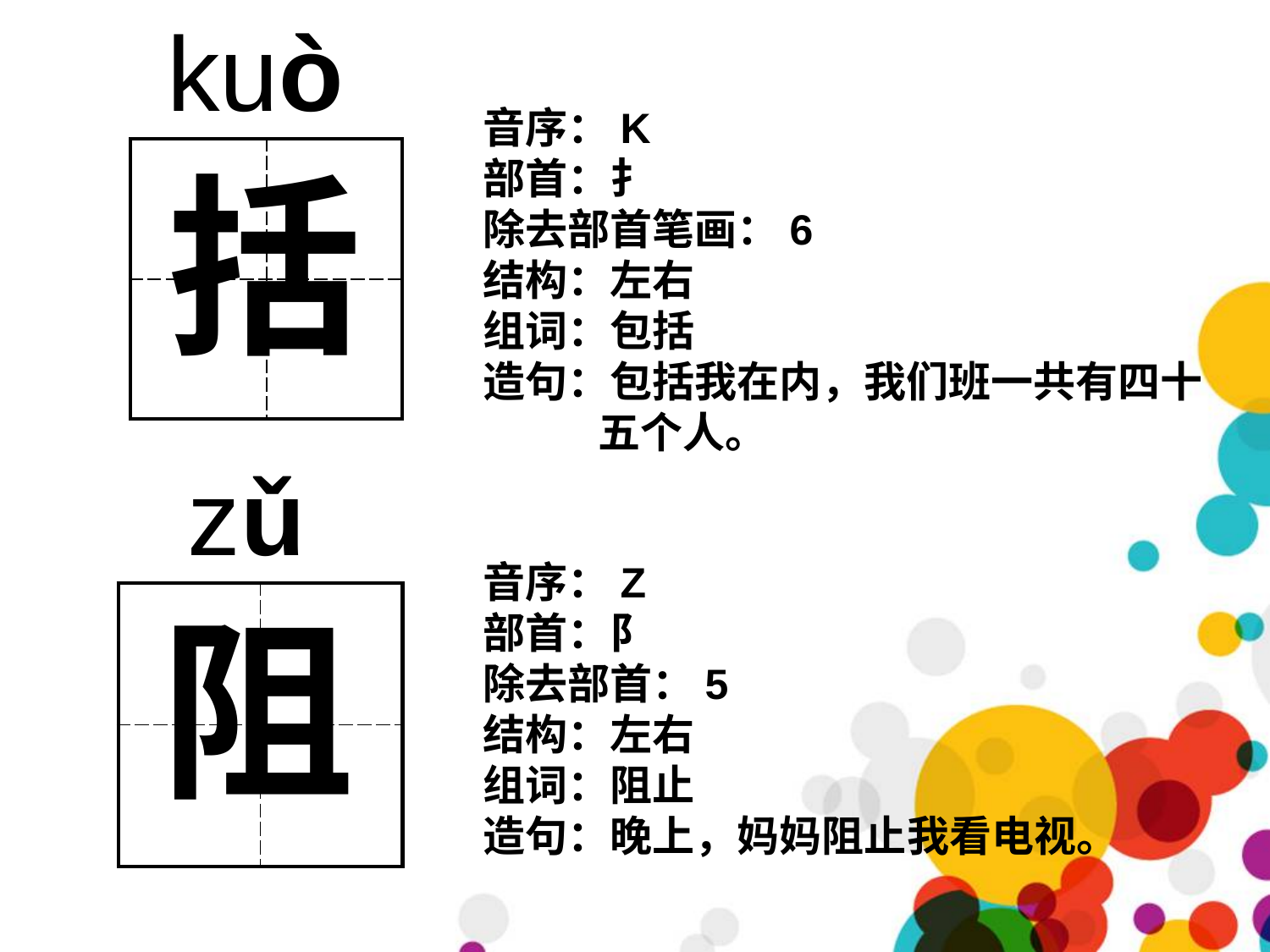

kuò
音序：K
部首：扌
除去部首笔画：6
结构：左右
组词：包括
造句：包括我在内，我们班一共有四十
           五个人。
|  |  |
| --- | --- |
|  |  |
括
zǔ
音序：Z
部首：阝
除去部首：5
结构：左右
组词：阻止
造句：晚上，妈妈阻止我看电视。
|  |  |
| --- | --- |
|  |  |
阻